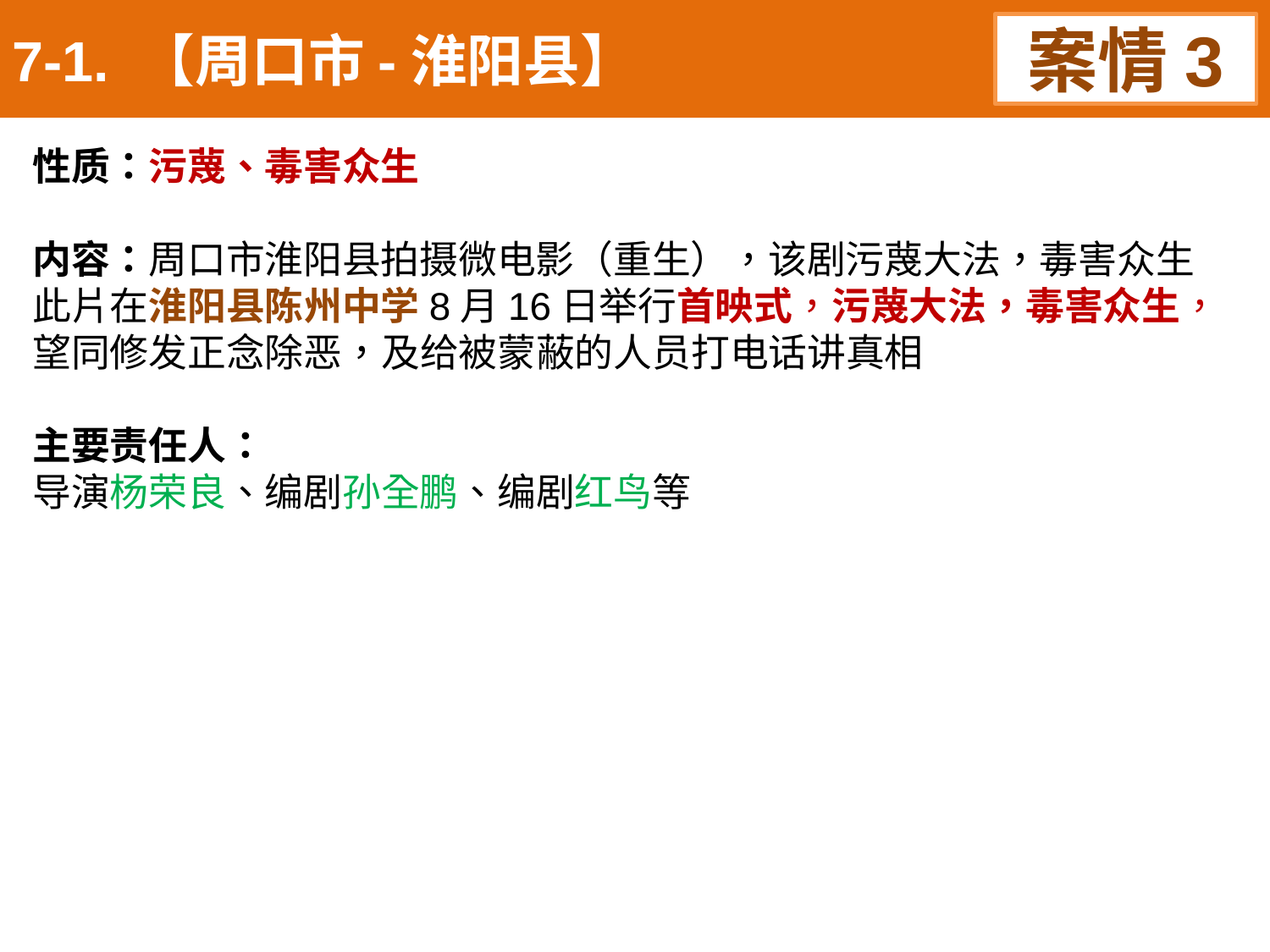

7-1. 【周口市-淮阳县】
案情3
性质：污蔑、毒害众生

内容：周口市淮阳县拍摄微电影（重生），该剧污蔑大法，毒害众生
此片在淮阳县陈州中学8月16日举行首映式，污蔑大法，毒害众生，
望同修发正念除恶，及给被蒙蔽的人员打电话讲真相

主要责任人：
导演杨荣良、编剧孙全鹏、编剧红鸟等